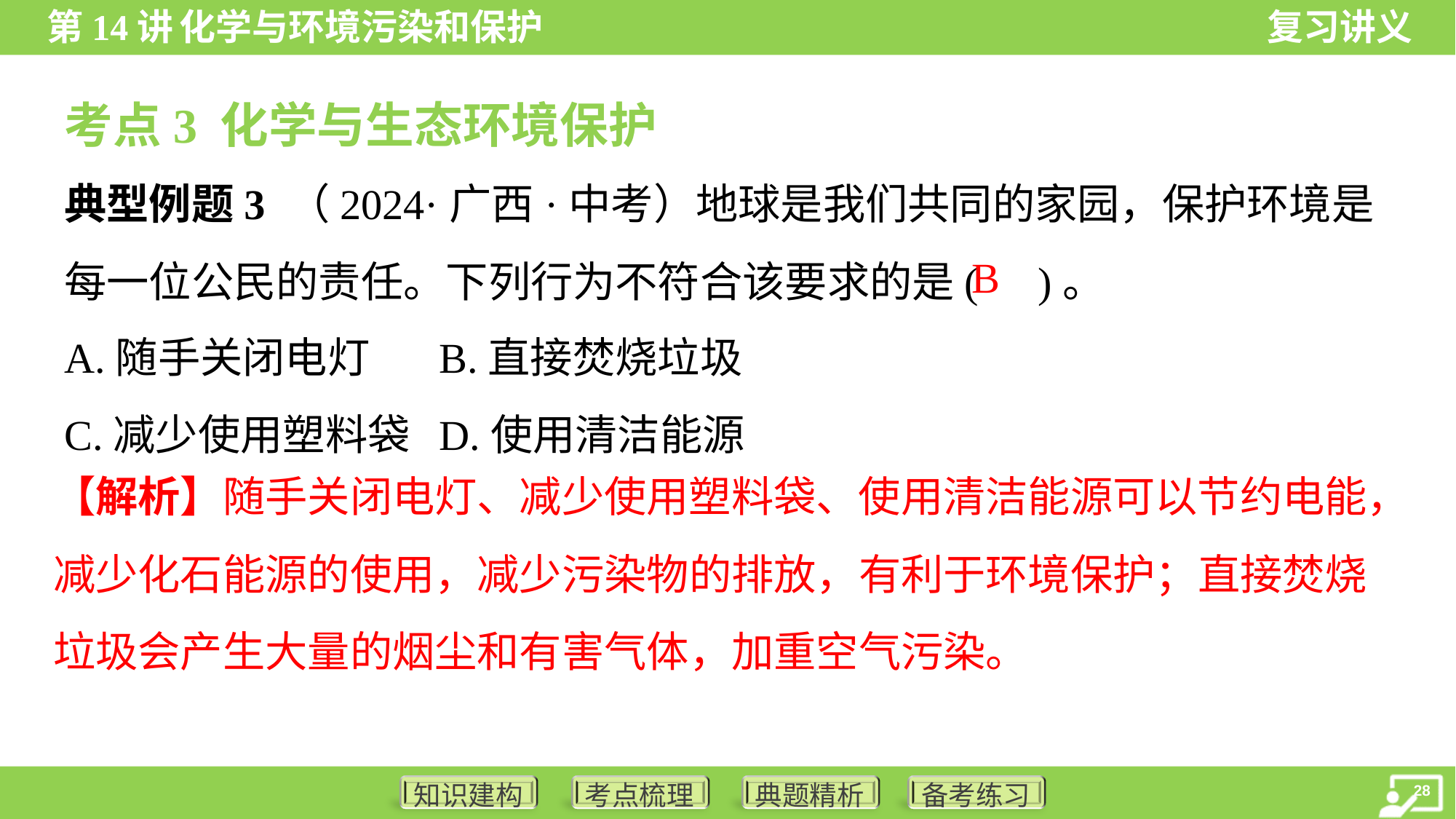

考点3 化学与生态环境保护
典型例题3 （2024·广西·中考）地球是我们共同的家园，保护环境是每一位公民的责任。下列行为不符合该要求的是(     )。
B
A.随手关闭电灯	B.直接焚烧垃圾
C.减少使用塑料袋	D.使用清洁能源
【解析】随手关闭电灯、减少使用塑料袋、使用清洁能源可以节约电能，减少化石能源的使用，减少污染物的排放，有利于环境保护；直接焚烧垃圾会产生大量的烟尘和有害气体，加重空气污染。